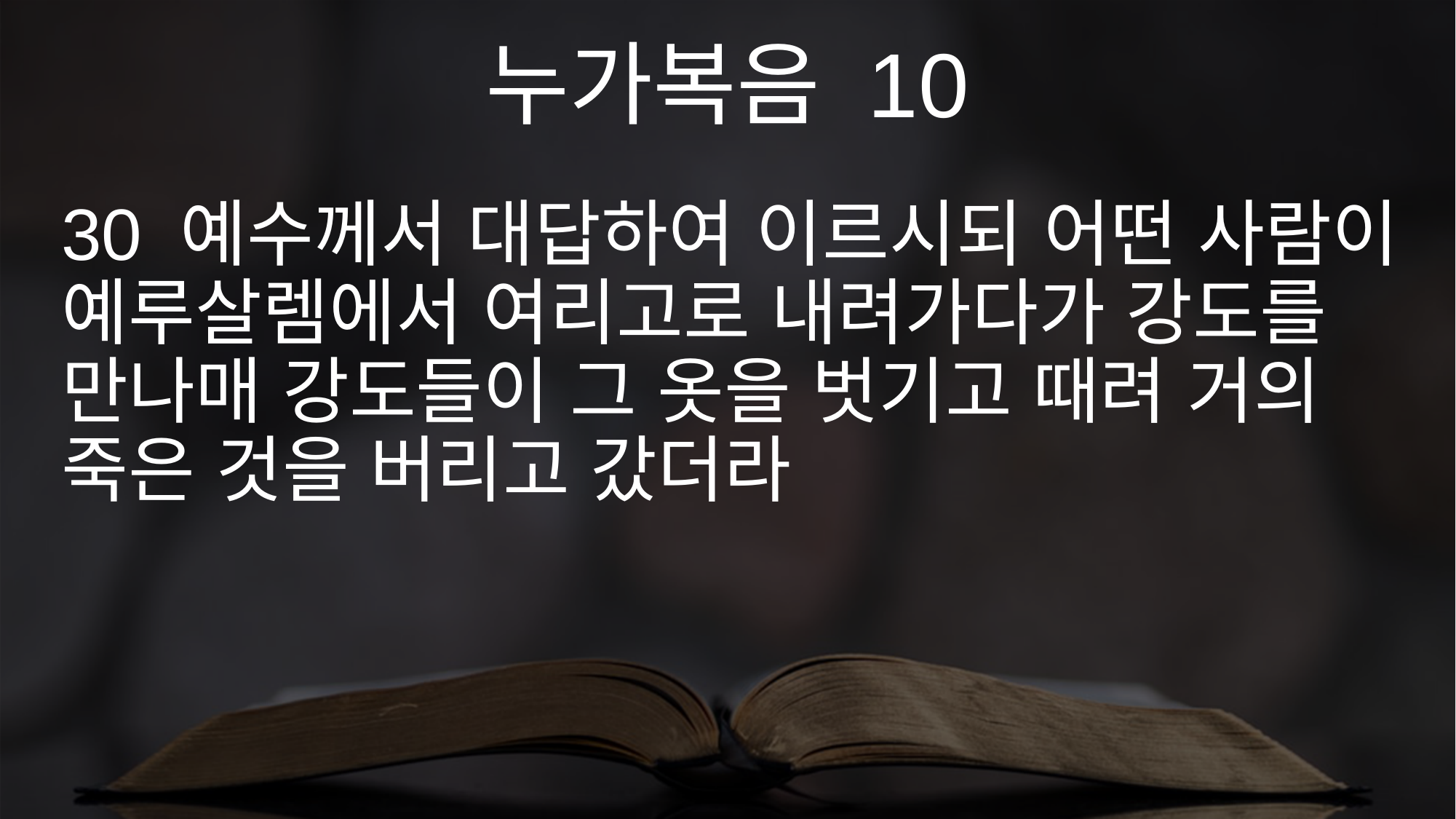

누가복음 10
30 예수께서 대답하여 이르시되 어떤 사람이 예루살렘에서 여리고로 내려가다가 강도를 만나매 강도들이 그 옷을 벗기고 때려 거의 죽은 것을 버리고 갔더라